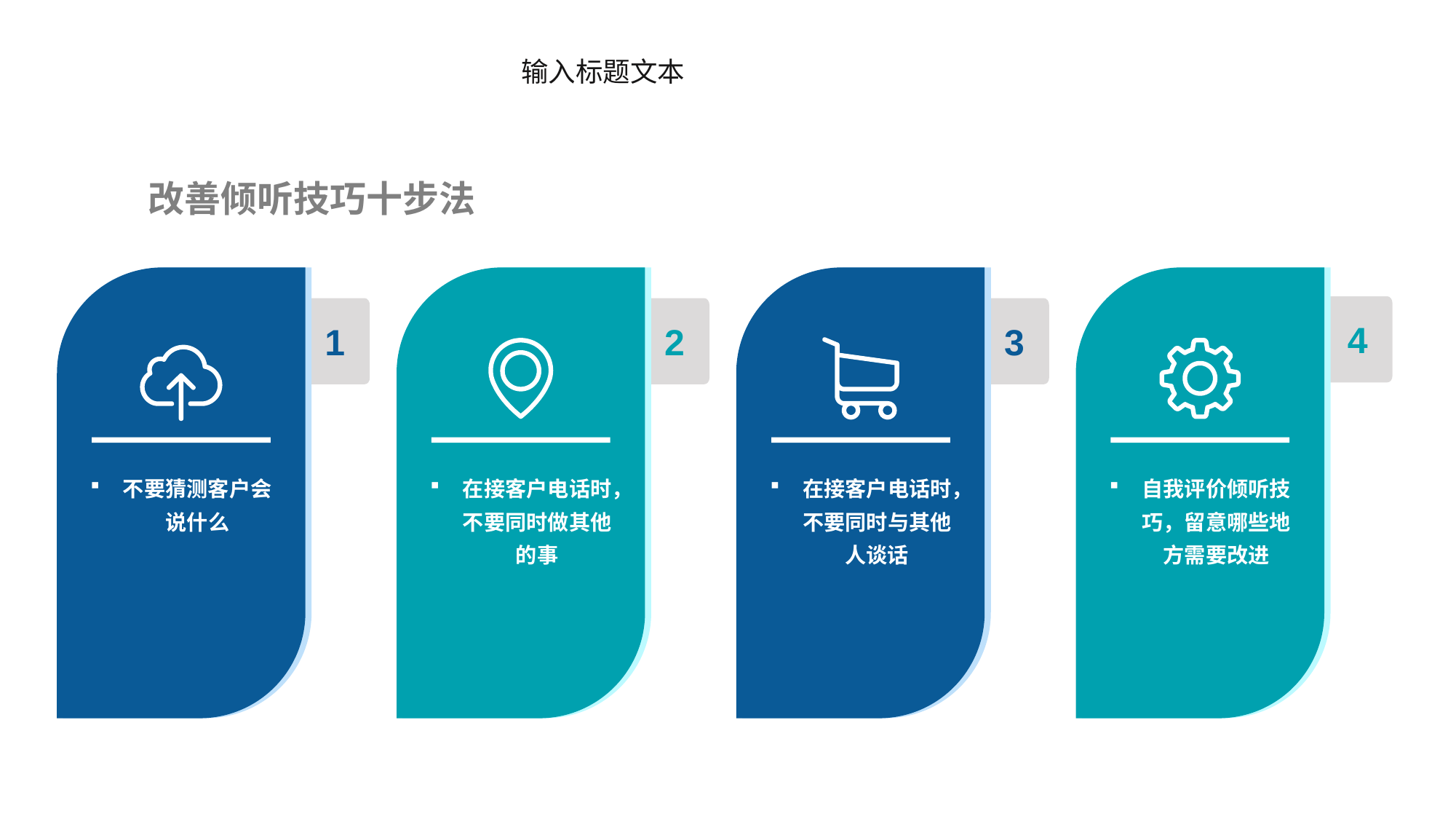

输入标题文本
改善倾听技巧十步法

1
2
3

不要猜测客户会说什么

在接客户电话时，不要同时做其他的事

在接客户电话时，不要同时与其他人谈话

自我评价倾听技巧，留意哪些地方需要改进

4